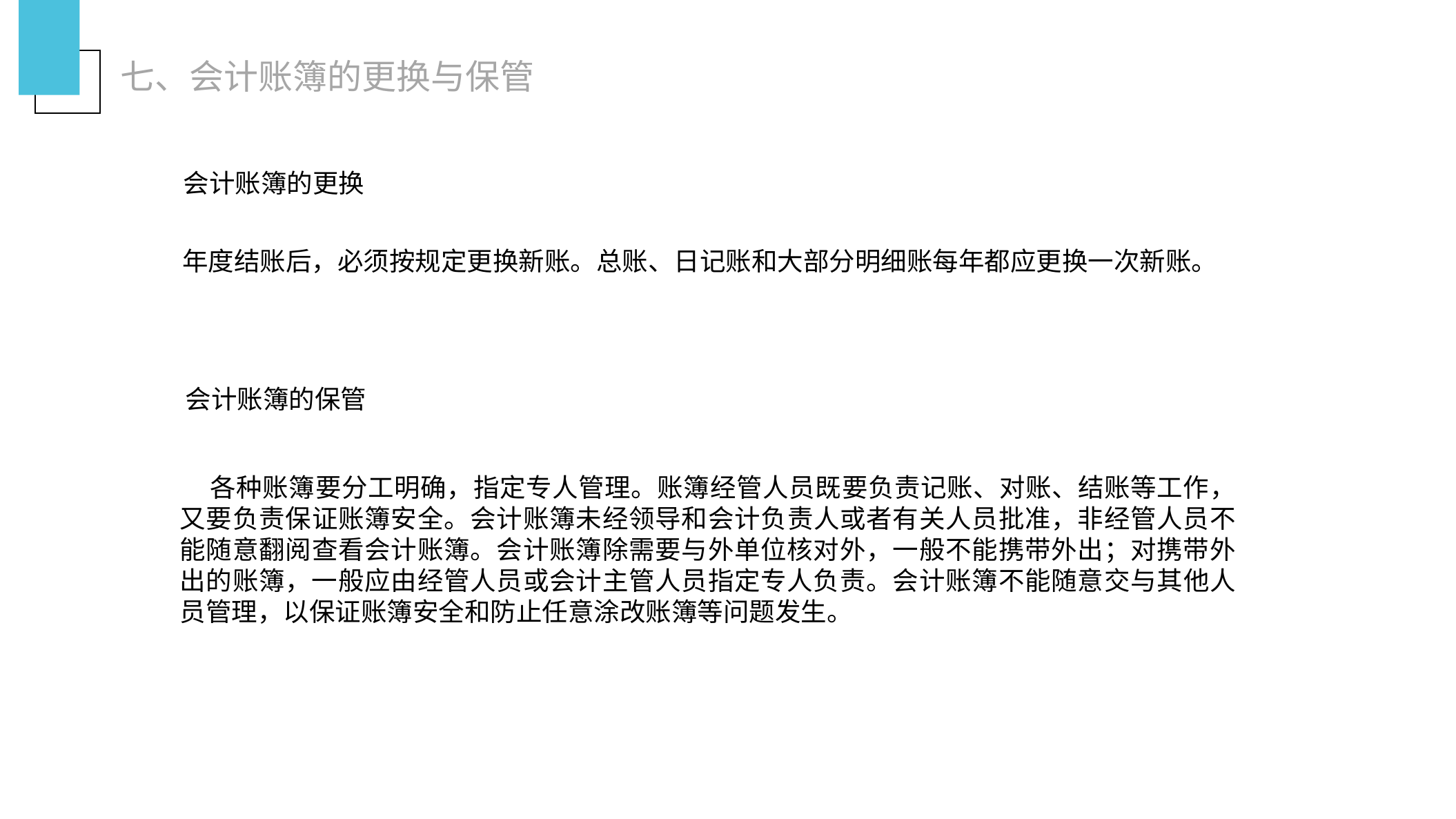

七、会计账簿的更换与保管
会计账簿的更换
年度结账后，必须按规定更换新账。总账、日记账和大部分明细账每年都应更换一次新账。
会计账簿的保管
各种账簿要分工明确，指定专人管理。账簿经管人员既要负责记账、对账、结账等工作，又要负责保证账簿安全。会计账簿未经领导和会计负责人或者有关人员批准，非经管人员不能随意翻阅查看会计账簿。会计账簿除需要与外单位核对外，一般不能携带外出；对携带外出的账簿，一般应由经管人员或会计主管人员指定专人负责。会计账簿不能随意交与其他人员管理，以保证账簿安全和防止任意涂改账簿等问题发生。